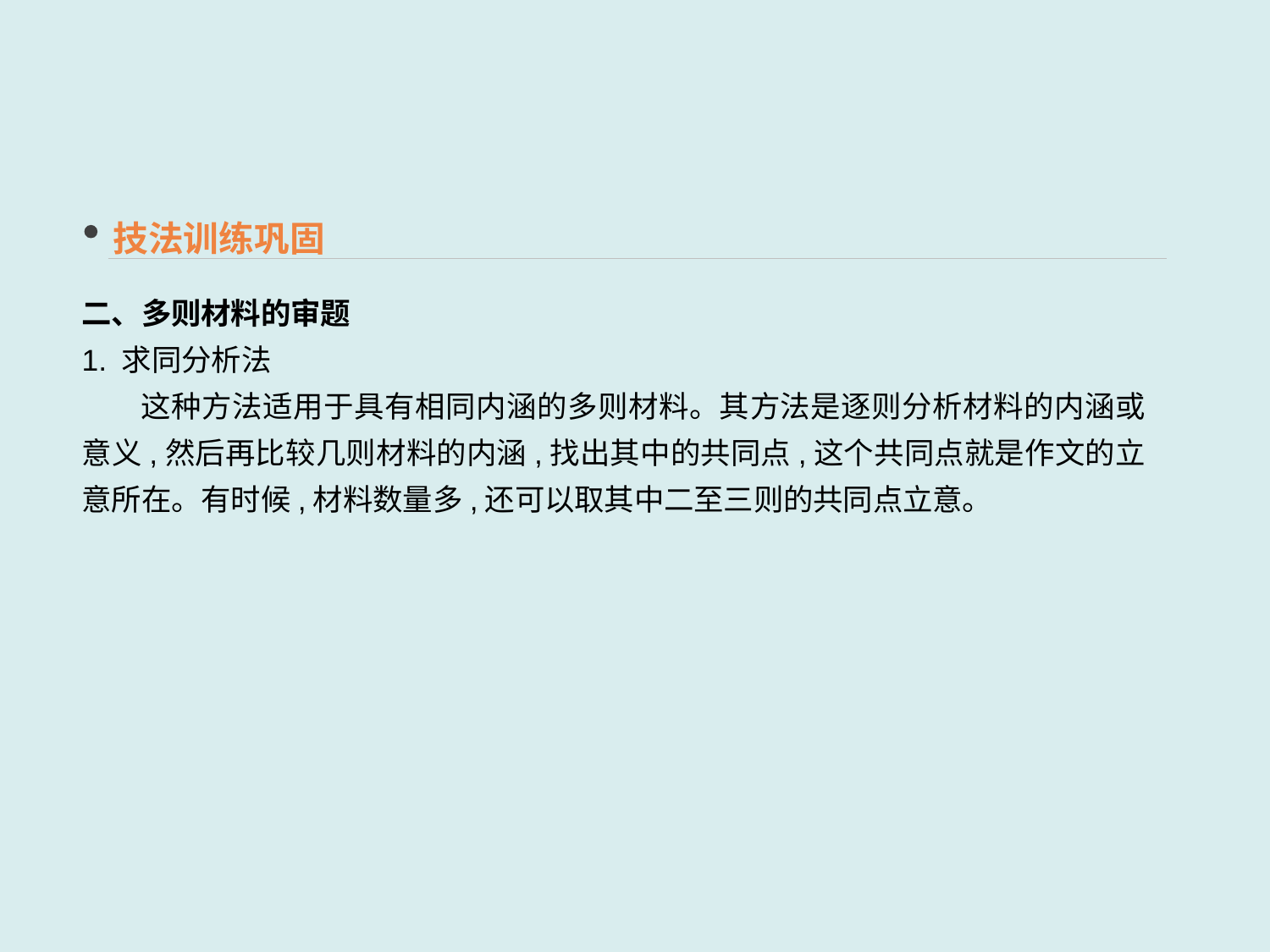

技法训练巩固

二、多则材料的审题
1. 求同分析法
       这种方法适用于具有相同内涵的多则材料。其方法是逐则分析材料的内涵或意义,然后再比较几则材料的内涵,找出其中的共同点,这个共同点就是作文的立意所在。有时候,材料数量多,还可以取其中二至三则的共同点立意。